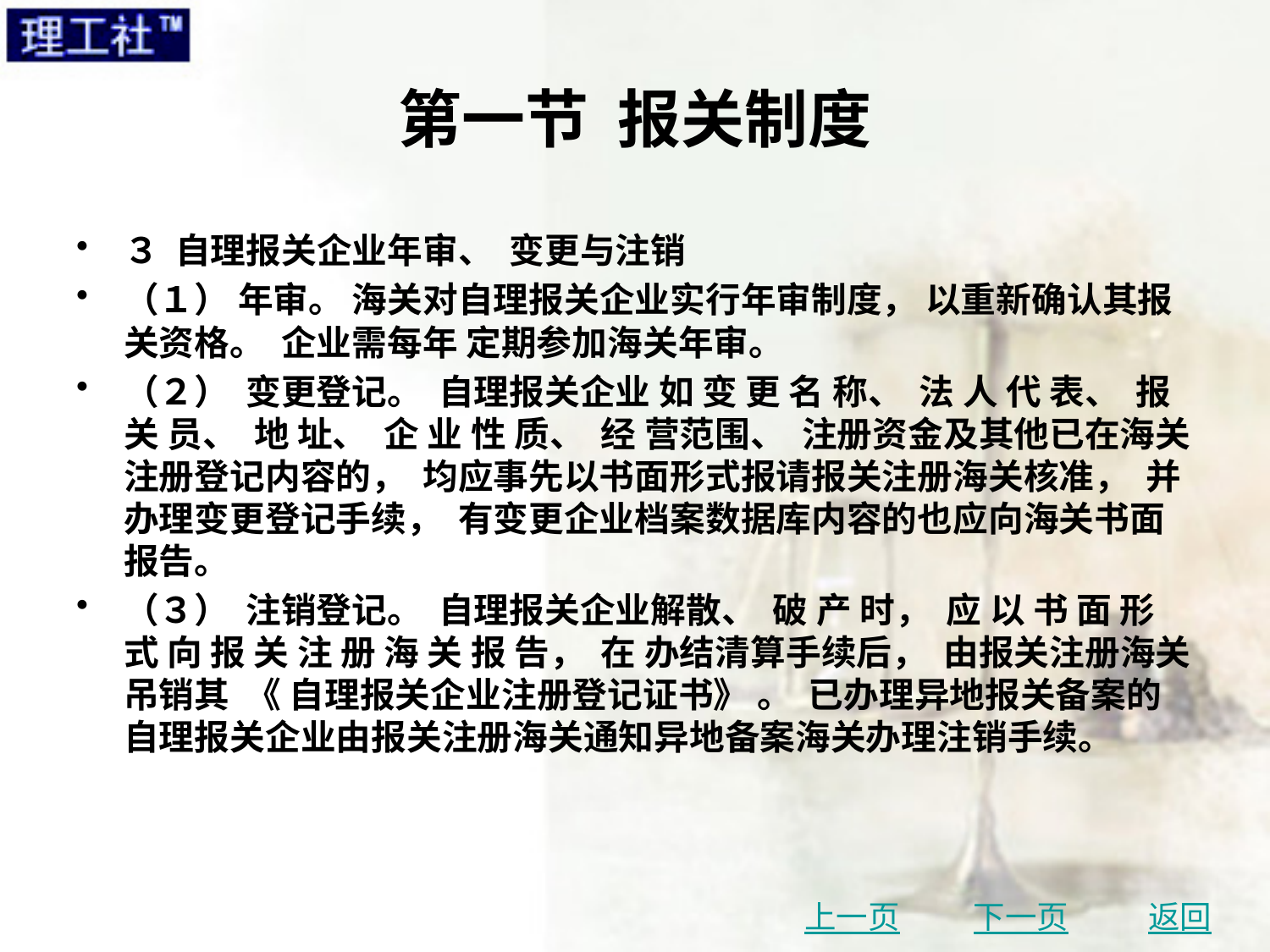

# 第一节  报关制度
３  自理报关企业年审、  变更与注销
（１） 年审。 海关对自理报关企业实行年审制度， 以重新确认其报关资格。  企业需每年 定期参加海关年审。
（２）  变更登记。  自理报关企业 如 变 更 名 称、  法 人 代 表、  报 关 员、  地 址、  企 业 性 质、  经 营范围、  注册资金及其他已在海关注册登记内容的，  均应事先以书面形式报请报关注册海关核准，  并办理变更登记手续，  有变更企业档案数据库内容的也应向海关书面报告。
（３）  注销登记。  自理报关企业解散、  破 产 时，  应 以 书 面 形 式 向 报 关 注 册 海 关 报 告，  在 办结清算手续后，  由报关注册海关吊销其  《 自理报关企业注册登记证书》 。  已办理异地报关备案的自理报关企业由报关注册海关通知异地备案海关办理注销手续。

上一页
下一页
返回